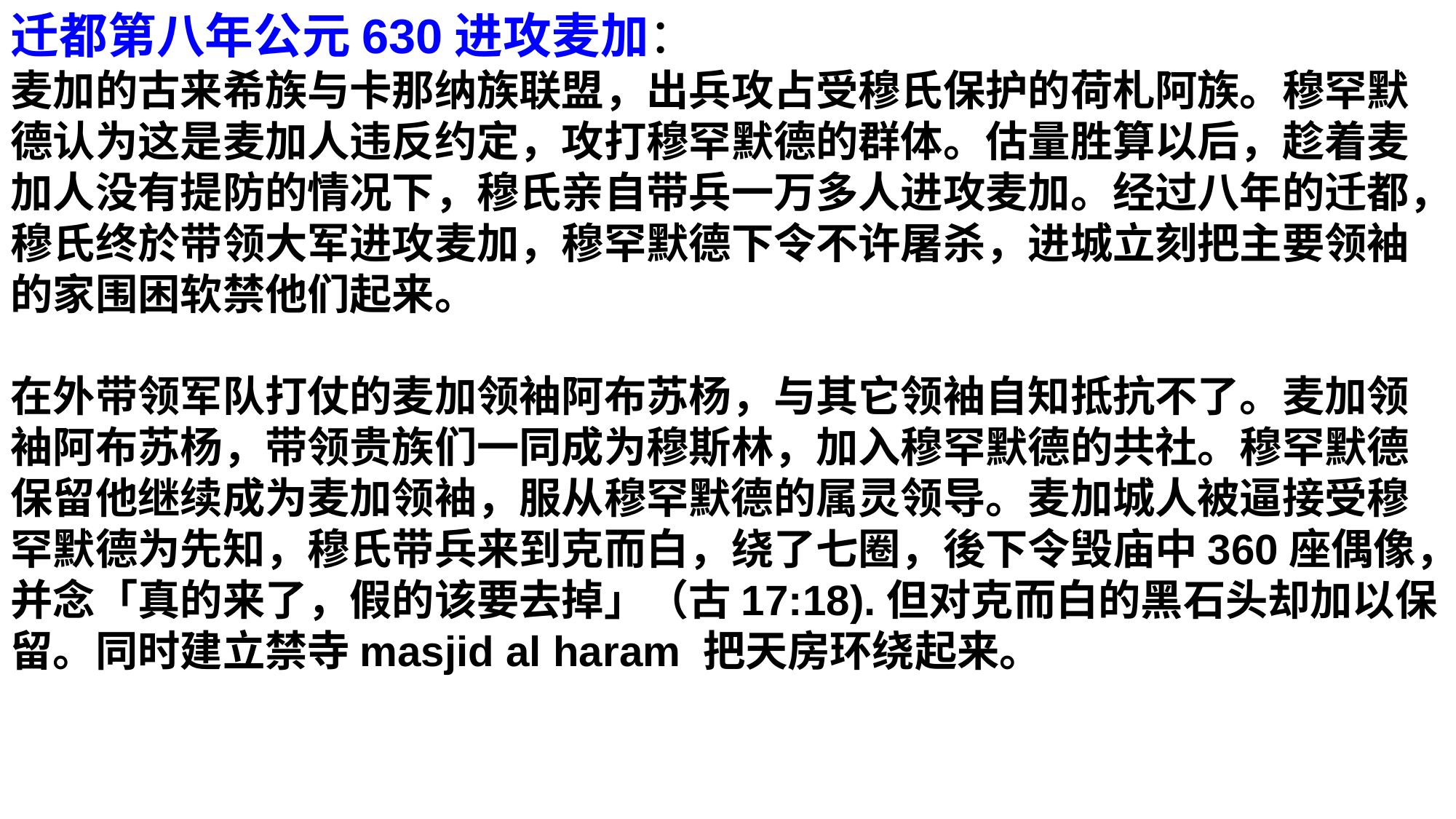

迁都第八年公元630进攻麦加：
麦加的古来希族与卡那纳族联盟，出兵攻占受穆氏保护的荷札阿族。穆罕默德认为这是麦加人违反约定，攻打穆罕默德的群体。估量胜算以后，趁着麦加人没有提防的情况下，穆氏亲自带兵一万多人进攻麦加。经过八年的迁都，穆氏终於带领大军进攻麦加，穆罕默德下令不许屠杀，进城立刻把主要领袖的家围困软禁他们起来。

在外带领军队打仗的麦加领袖阿布苏杨，与其它领袖自知抵抗不了。麦加领袖阿布苏杨，带领贵族们一同成为穆斯林，加入穆罕默德的共社。穆罕默德保留他继续成为麦加领袖，服从穆罕默德的属灵领导。麦加城人被逼接受穆罕默德为先知，穆氏带兵来到克而白，绕了七圈，後下令毁庙中360座偶像，并念「真的来了，假的该要去掉」（古17:18).但对克而白的黑石头却加以保留。同时建立禁寺masjid al haram 把天房环绕起来。